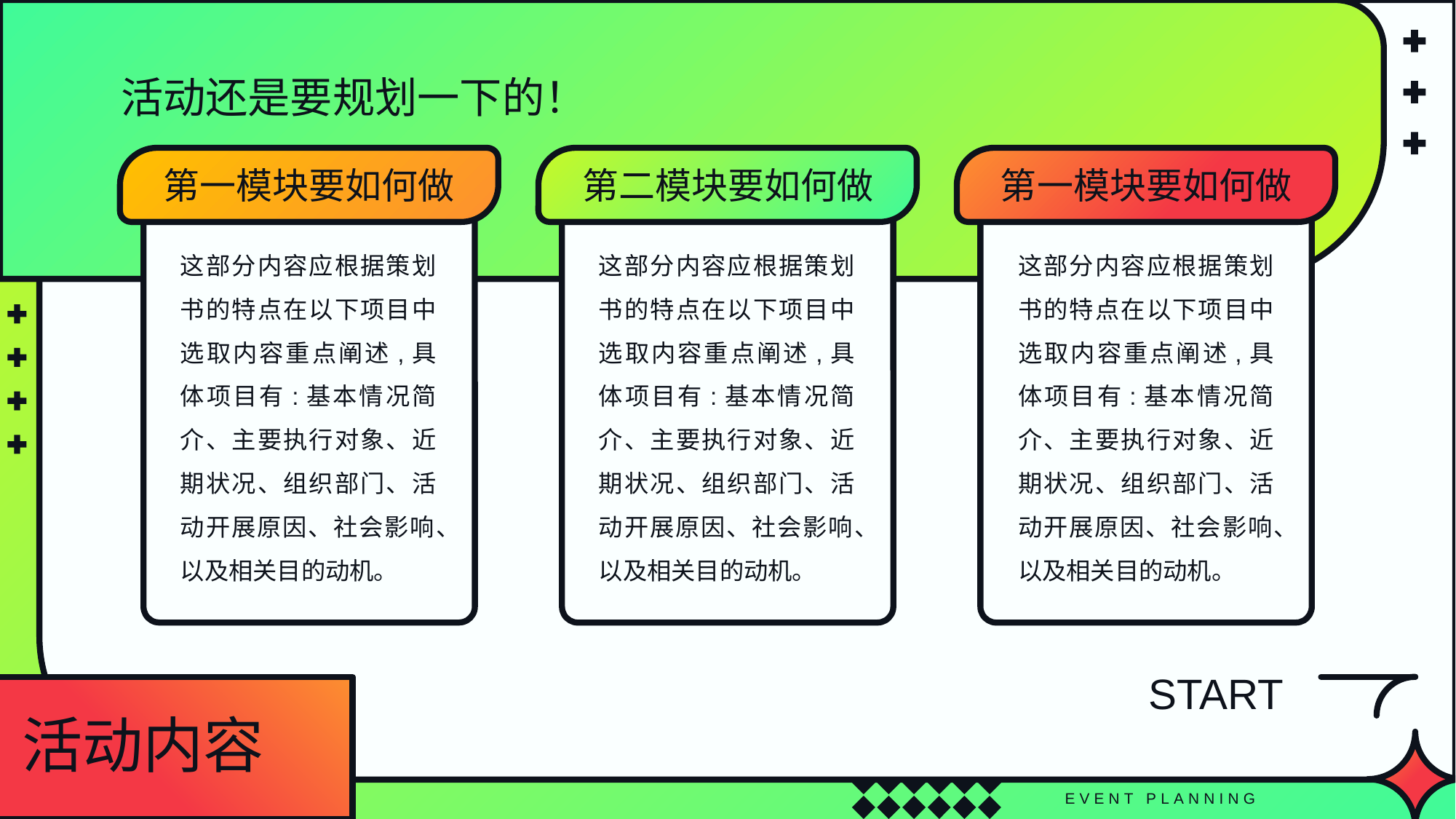

活动还是要规划一下的！
第一模块要如何做
第二模块要如何做
第一模块要如何做

这部分内容应根据策划书的特点在以下项目中选取内容重点阐述,具体项目有:基本情况简介、主要执行对象、近期状况、组织部门、活动开展原因、社会影响、以及相关目的动机。
这部分内容应根据策划书的特点在以下项目中选取内容重点阐述,具体项目有:基本情况简介、主要执行对象、近期状况、组织部门、活动开展原因、社会影响、以及相关目的动机。
这部分内容应根据策划书的特点在以下项目中选取内容重点阐述,具体项目有:基本情况简介、主要执行对象、近期状况、组织部门、活动开展原因、社会影响、以及相关目的动机。
START
活动内容